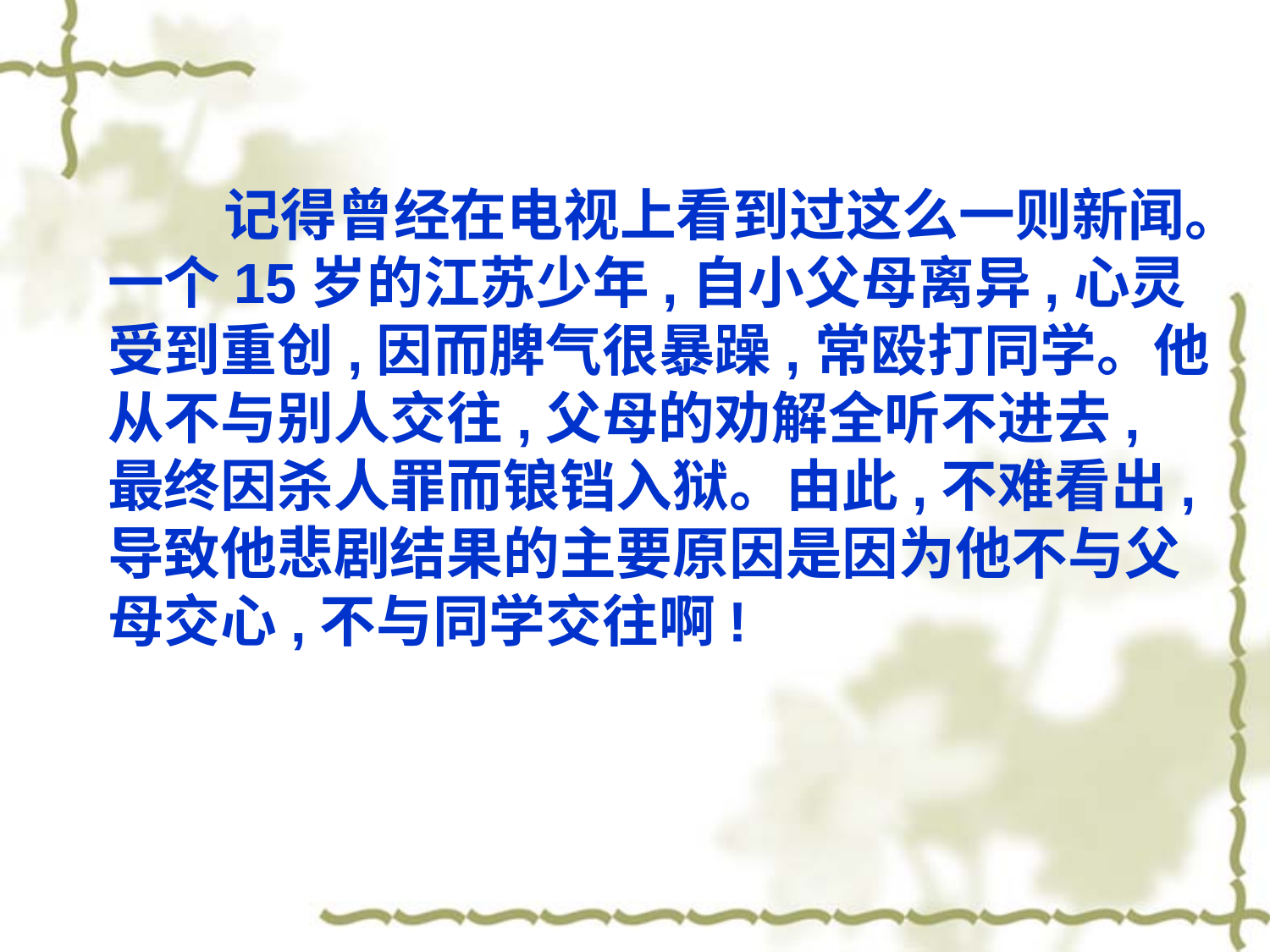

记得曾经在电视上看到过这么一则新闻。一个15岁的江苏少年,自小父母离异,心灵受到重创,因而脾气很暴躁,常殴打同学。他从不与别人交往,父母的劝解全听不进去, 最终因杀人罪而锒铛入狱。由此,不难看出,导致他悲剧结果的主要原因是因为他不与父母交心,不与同学交往啊!

147